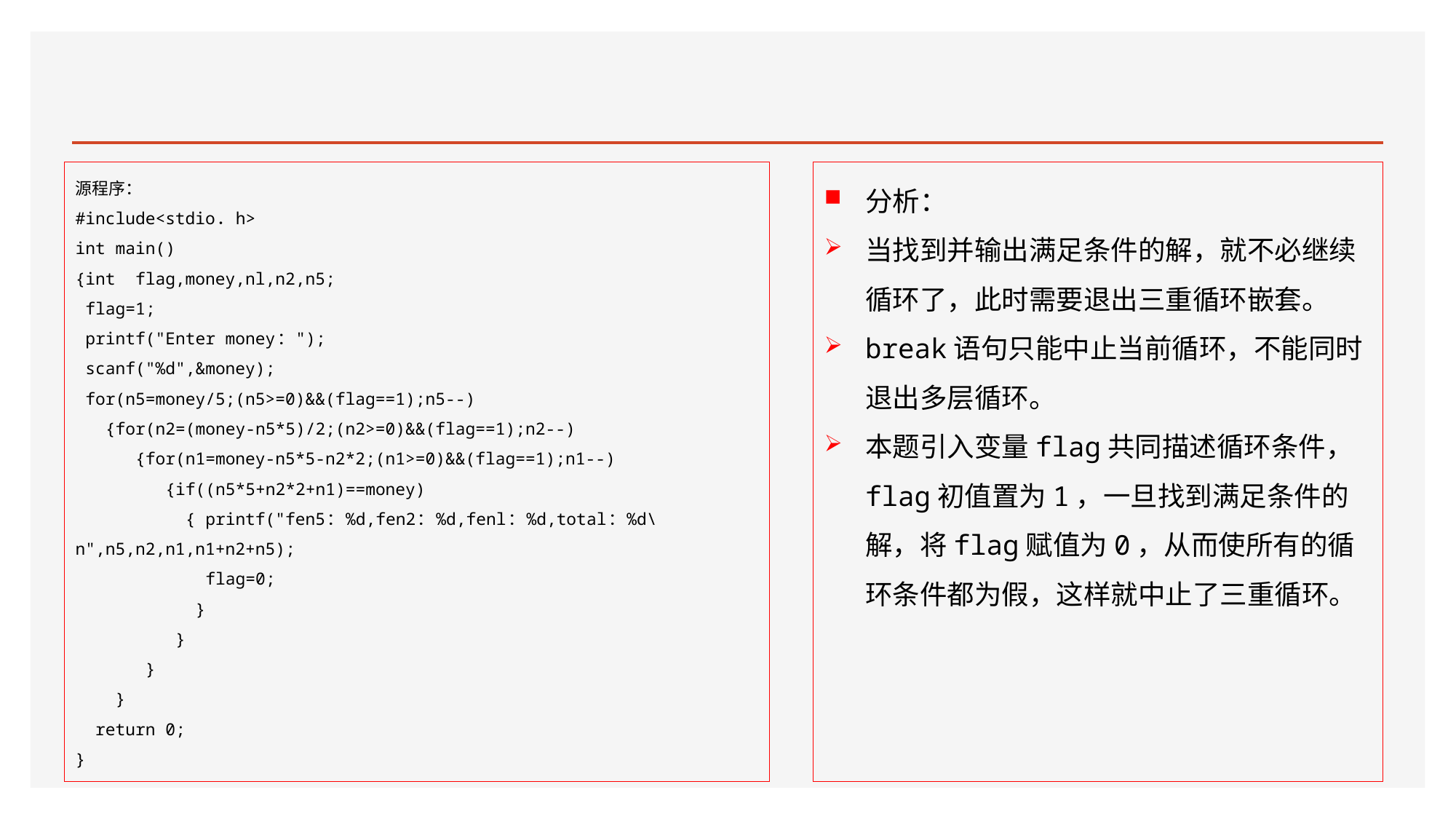

#
源程序：
#include<stdio．h>
int main()
{int  flag,money,nl,n2,n5;
 flag=1;
 printf("Enter money：");
 scanf("%d",&money);
 for(n5=money/5;(n5>=0)&&(flag==1);n5--)
   {for(n2=(money-n5*5)/2;(n2>=0)&&(flag==1);n2--)
      {for(n1=money-n5*5-n2*2;(n1>=0)&&(flag==1);n1--)
         {if((n5*5+n2*2+n1)==money)
           { printf("fen5：%d,fen2：%d,fenl：%d,total：%d\n",n5,n2,n1,n1+n2+n5);
             flag=0;
            }
          }
       }
    }
  return 0;
}
分析：
当找到并输出满足条件的解，就不必继续循环了，此时需要退出三重循环嵌套。
break语句只能中止当前循环，不能同时退出多层循环。
本题引入变量flag共同描述循环条件，flag初值置为1，一旦找到满足条件的解，将flag赋值为0，从而使所有的循环条件都为假，这样就中止了三重循环。